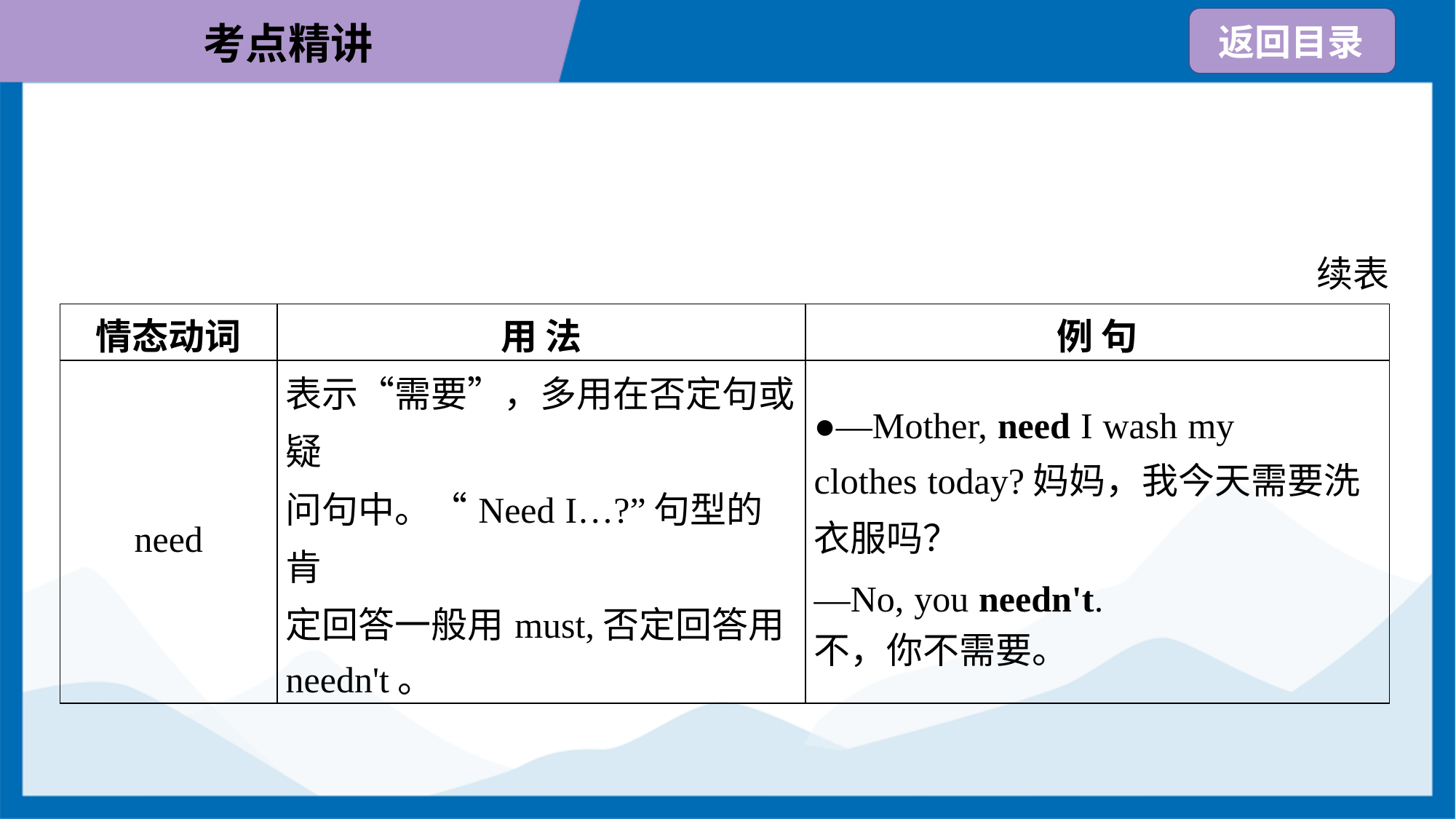

续表
| 情态动词 | 用 法 | 例 句 |
| --- | --- | --- |
| need | 表示“需要”，多用在否定句或疑 问句中。“Need I…?”句型的肯 定回答一般用must,否定回答用 needn't。 | ●—Mother, need I wash my clothes today?妈妈，我今天需要洗 衣服吗？ —No, you needn't. 不，你不需要。 |